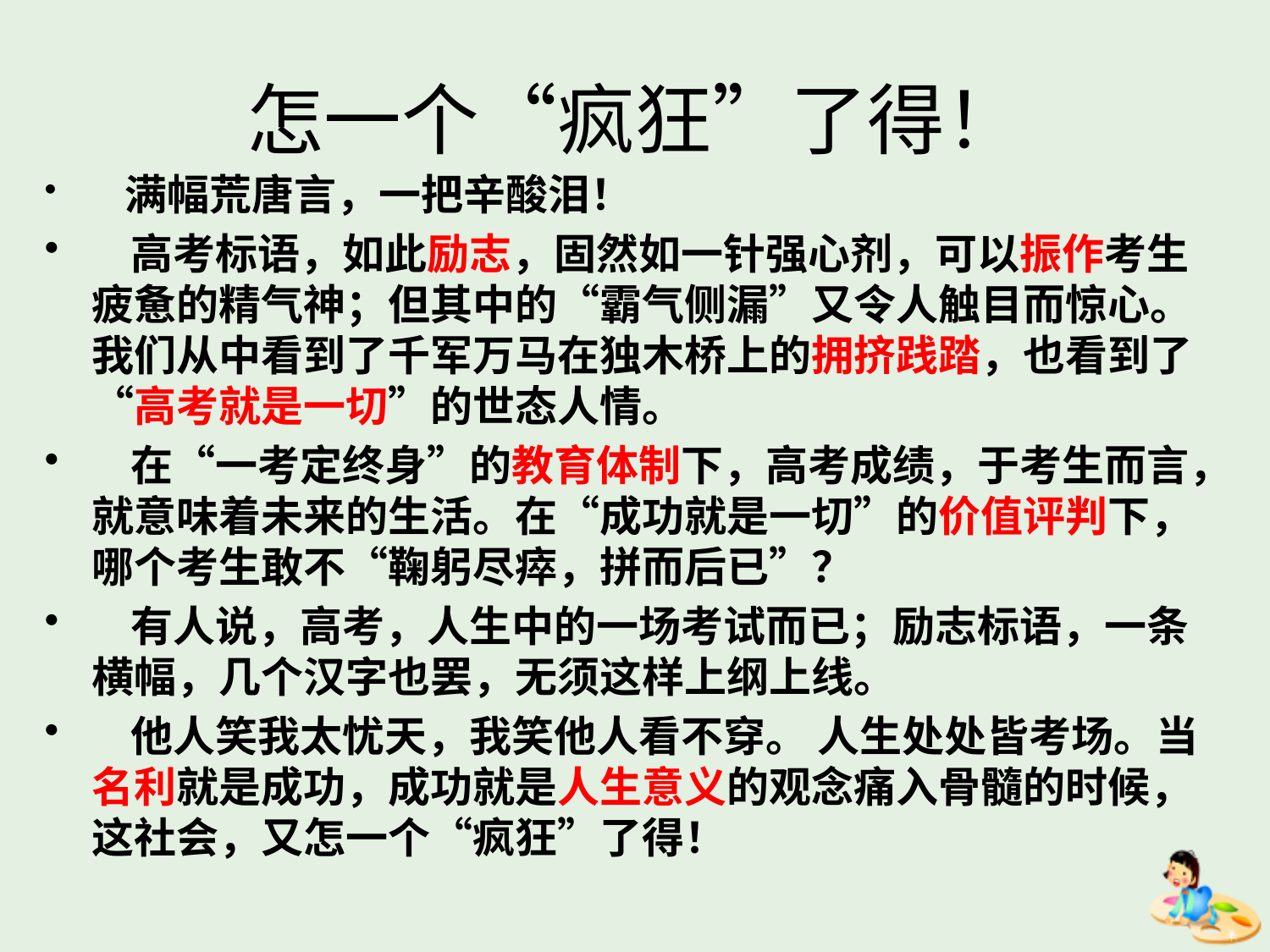

# 怎一个“疯狂”了得！
   满幅荒唐言，一把辛酸泪！
   高考标语，如此励志，固然如一针强心剂，可以振作考生疲惫的精气神；但其中的“霸气侧漏”又令人触目而惊心。我们从中看到了千军万马在独木桥上的拥挤践踏，也看到了“高考就是一切”的世态人情。
   在“一考定终身”的教育体制下，高考成绩，于考生而言，就意味着未来的生活。在“成功就是一切”的价值评判下，哪个考生敢不“鞠躬尽瘁，拼而后已”？
   有人说，高考，人生中的一场考试而已；励志标语，一条横幅，几个汉字也罢，无须这样上纲上线。
   他人笑我太忧天，我笑他人看不穿。 人生处处皆考场。当名利就是成功，成功就是人生意义的观念痛入骨髓的时候，这社会，又怎一个“疯狂”了得！